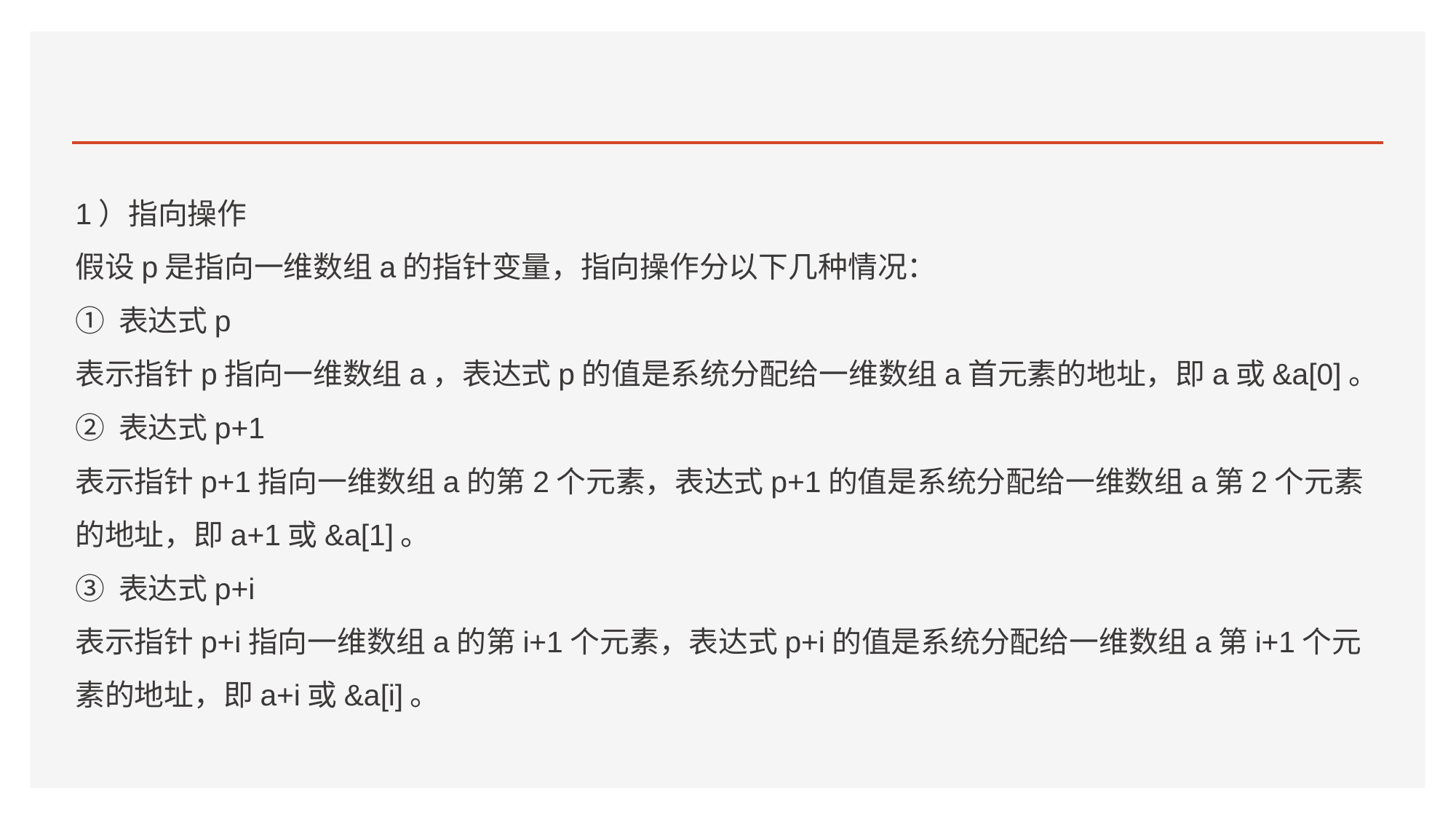

#
1）指向操作
假设p是指向一维数组a的指针变量，指向操作分以下几种情况：
① 表达式p
表示指针p指向一维数组a，表达式p的值是系统分配给一维数组a首元素的地址，即a或&a[0]。
② 表达式p+1
表示指针p+1指向一维数组a的第2个元素，表达式p+1的值是系统分配给一维数组a第2个元素的地址，即a+1或&a[1]。
③ 表达式p+i
表示指针p+i指向一维数组a的第i+1个元素，表达式p+i的值是系统分配给一维数组a第i+1个元素的地址，即a+i或&a[i]。